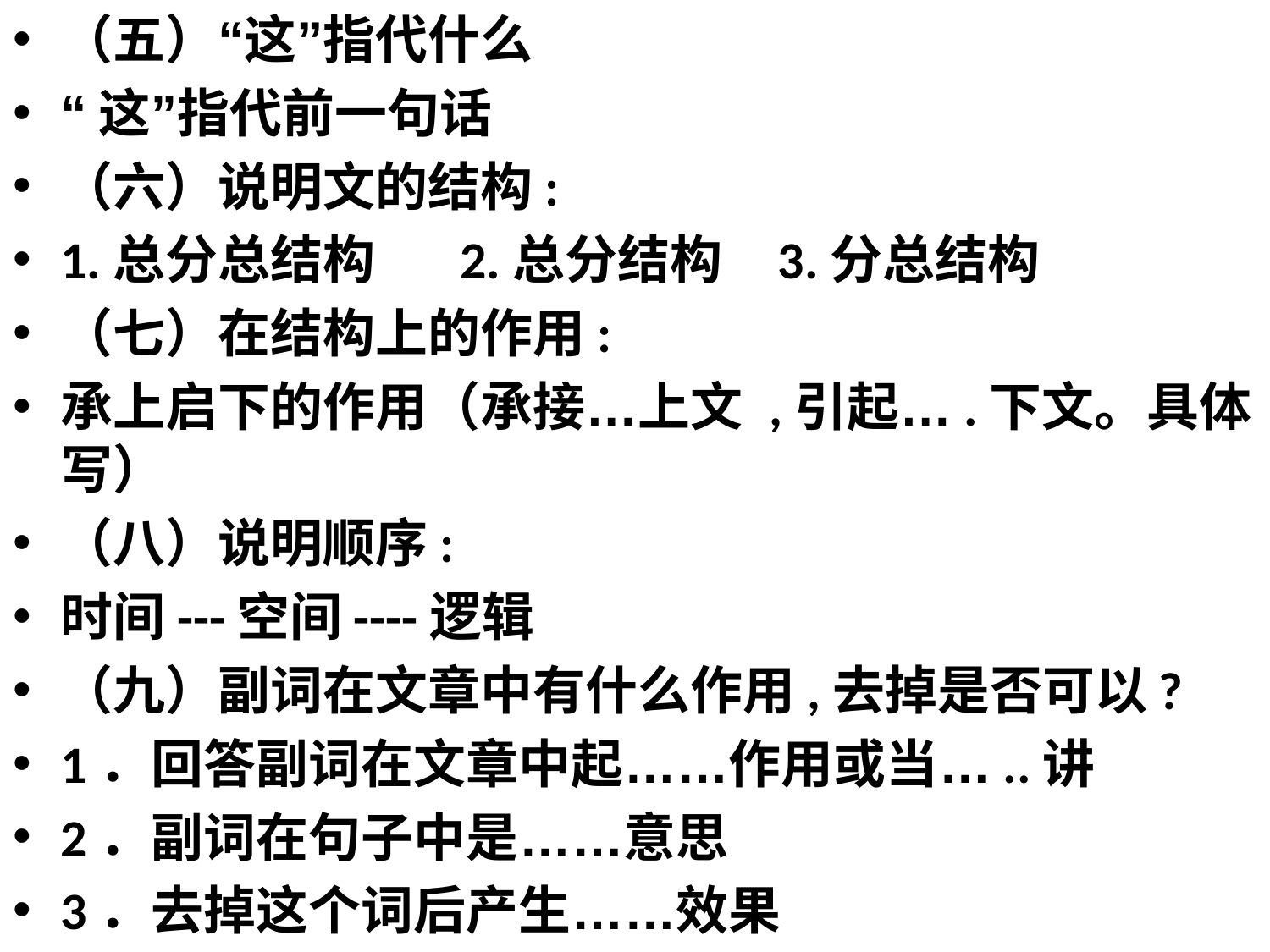

（五）“这”指代什么
“这”指代前一句话
（六）说明文的结构:
1.总分总结构     2.总分结构   3.分总结构
（七）在结构上的作用:
承上启下的作用（承接…上文 ,引起….下文。具体写）
（八）说明顺序:
时间---空间----逻辑
（九）副词在文章中有什么作用,去掉是否可以?
1．回答副词在文章中起……作用或当…..讲
2．副词在句子中是……意思
3．去掉这个词后产生……效果

#